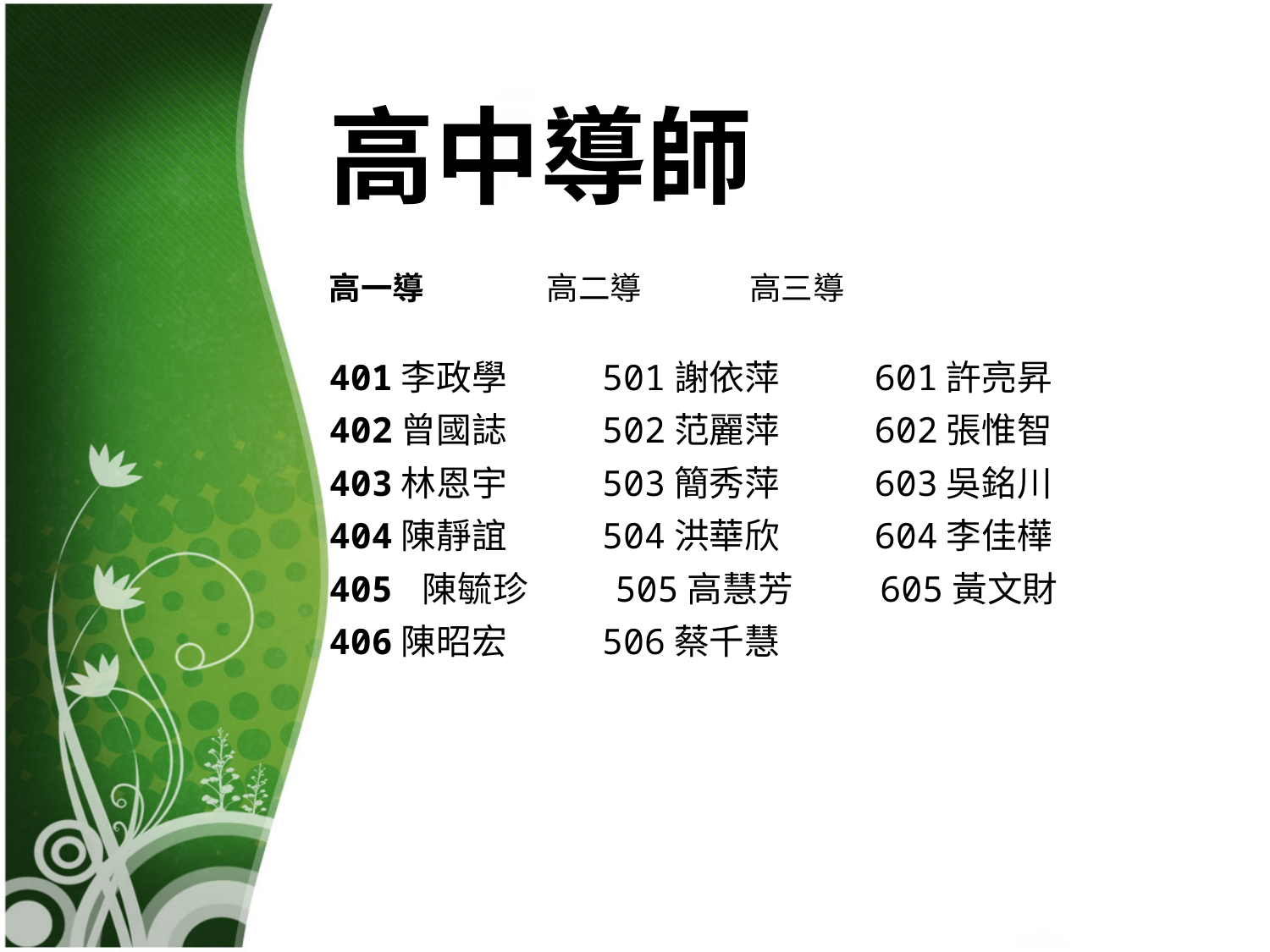

高中導師

高一導                 高二導               高三導

401李政學           501謝依萍           601許亮昇
402曾國誌           502范麗萍           602張惟智
403林恩宇           503簡秀萍           603吳銘川
404陳靜誼           504洪華欣           604李佳樺
405 陳毓珍          505高慧芳          605黃文財
406陳昭宏           506蔡千慧